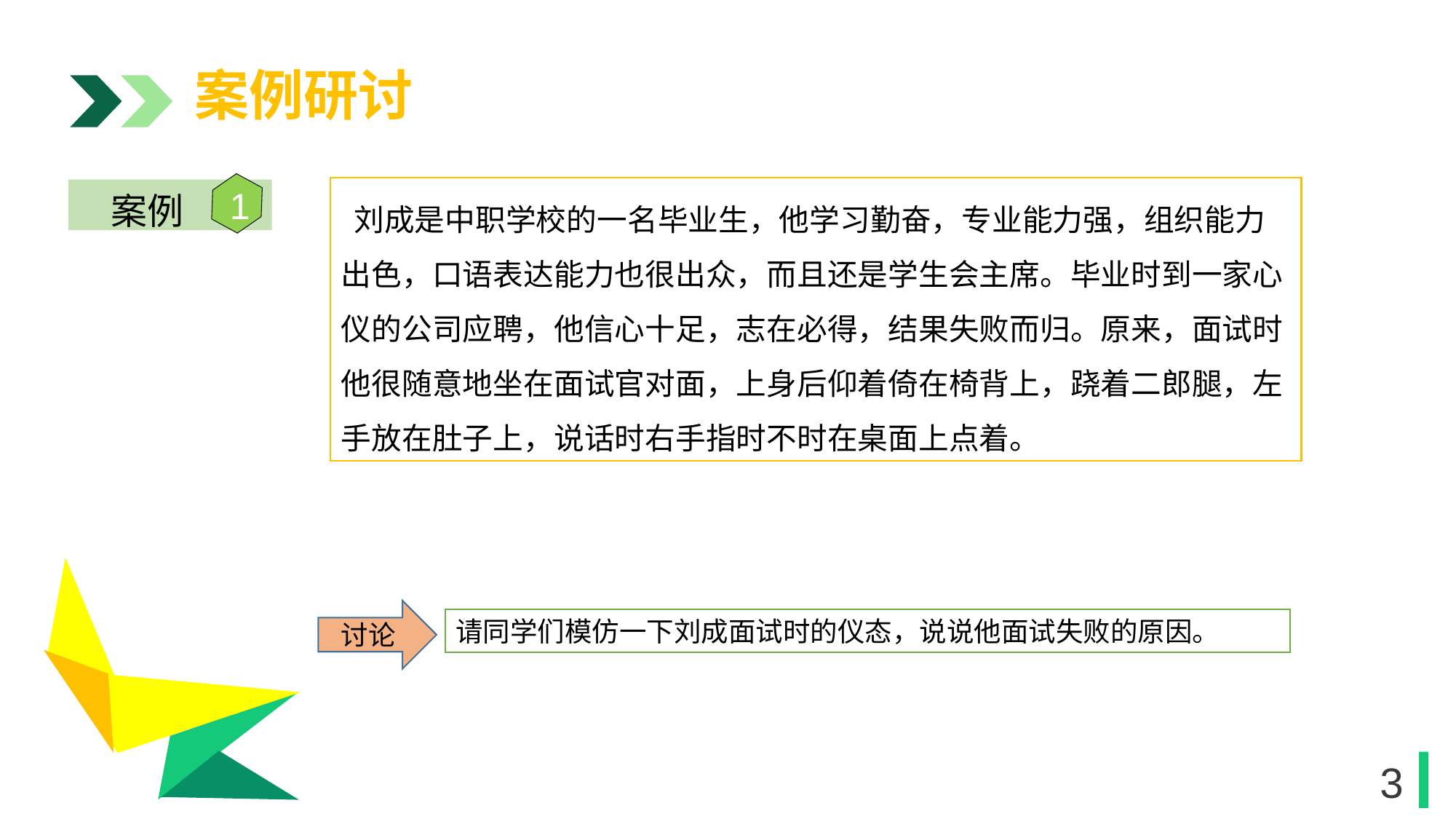

案例研讨

1

案例
 刘成是中职学校的一名毕业生，他学习勤奋，专业能力强，组织能力出色，口语表达能力也很出众，而且还是学生会主席。毕业时到一家心仪的公司应聘，他信心十足，志在必得，结果失败而归。原来，面试时他很随意地坐在面试官对面，上身后仰着倚在椅背上，跷着二郎腿，左手放在肚子上，说话时右手指时不时在桌面上点着。
1

讨论
请同学们模仿一下刘成面试时的仪态，说说他面试失败的原因。
3